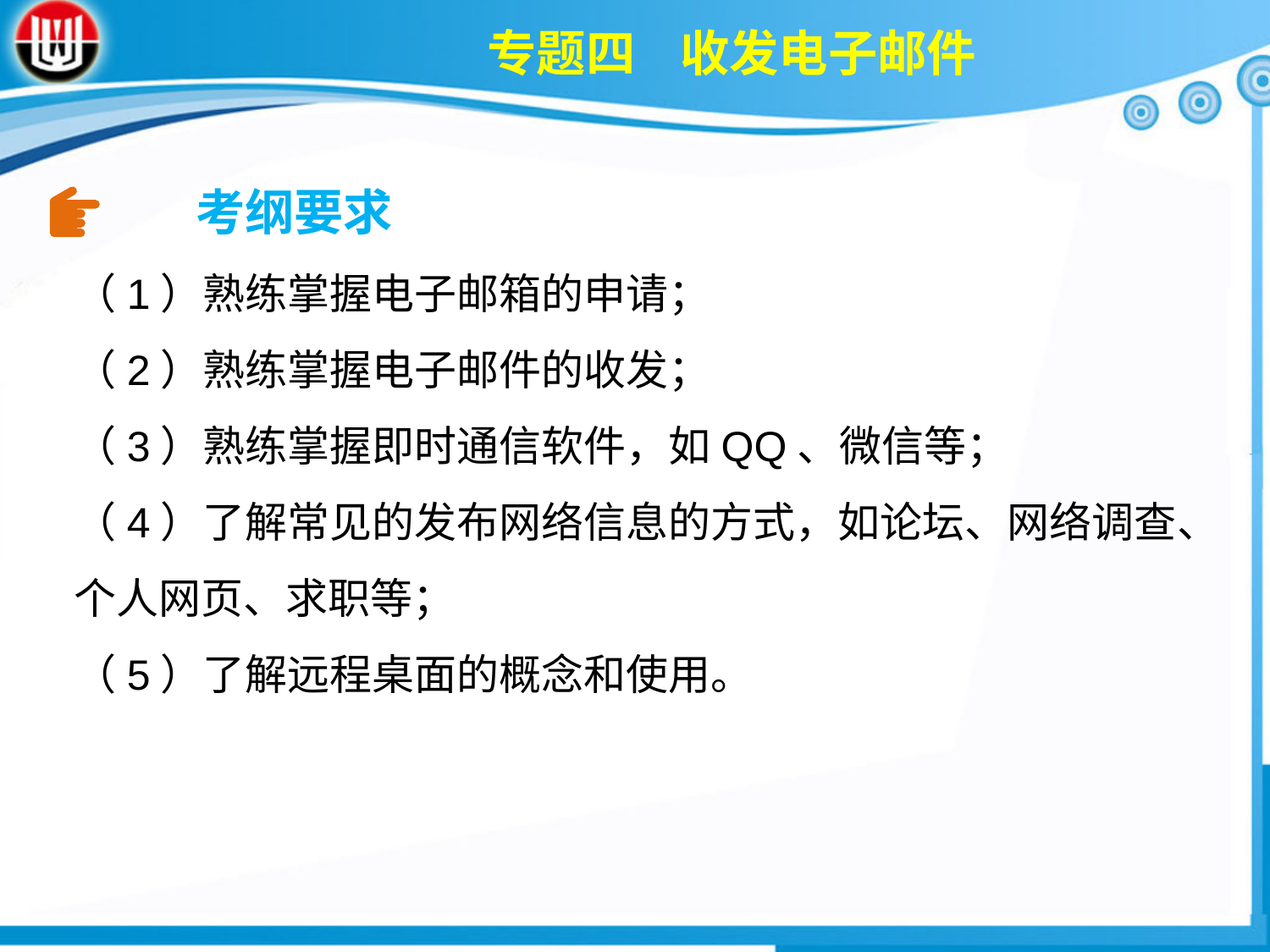

专题四    收发电子邮件

（1）熟练掌握电子邮箱的申请；
（2）熟练掌握电子邮件的收发；
（3）熟练掌握即时通信软件，如QQ、微信等；
（4）了解常见的发布网络信息的方式，如论坛、网络调查、个人网页、求职等；
（5）了解远程桌面的概念和使用。
考纲要求